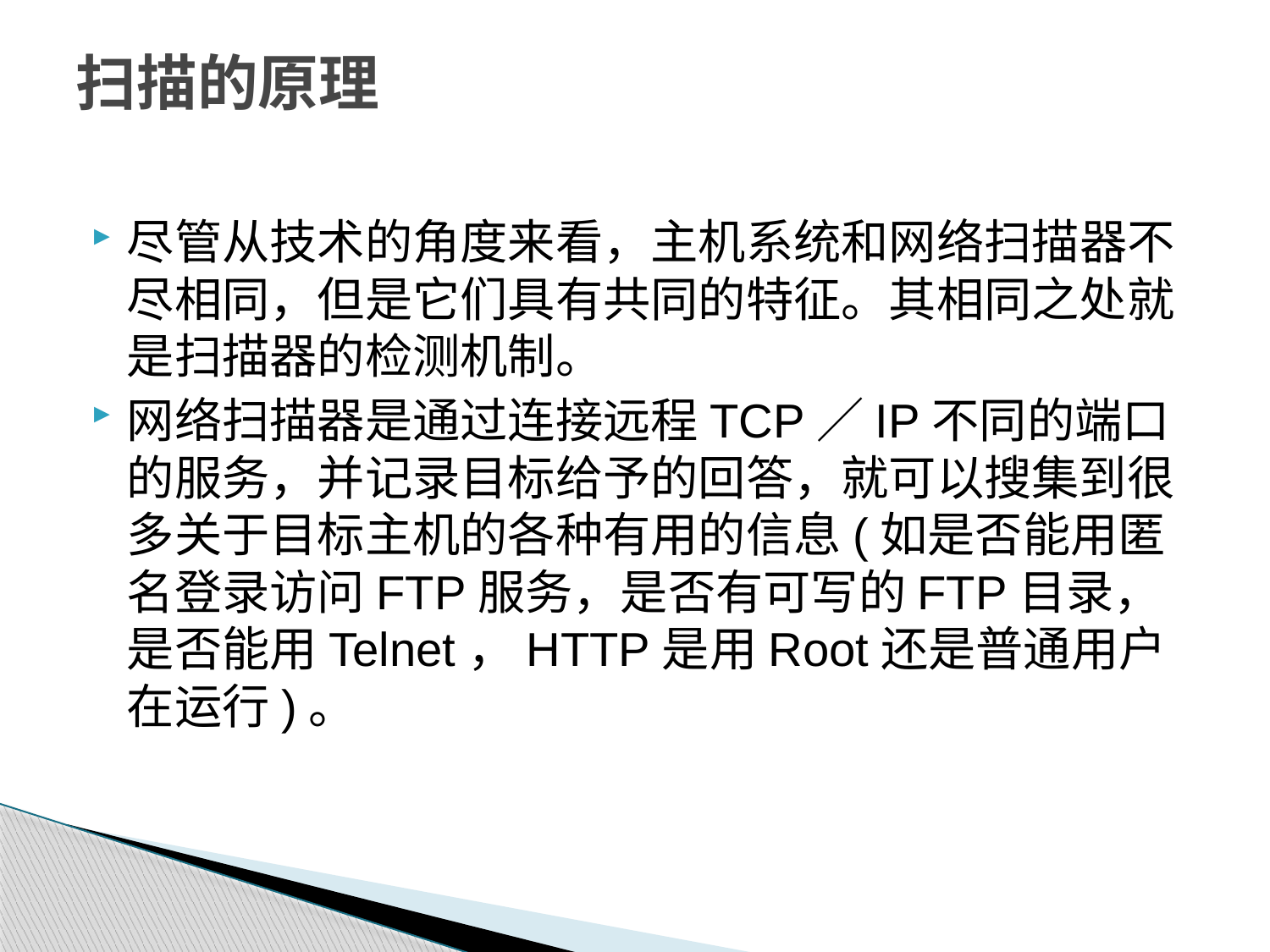

# 扫描的原理
尽管从技术的角度来看，主机系统和网络扫描器不尽相同，但是它们具有共同的特征。其相同之处就是扫描器的检测机制。
网络扫描器是通过连接远程TCP／IP不同的端口的服务，并记录目标给予的回答，就可以搜集到很多关于目标主机的各种有用的信息(如是否能用匿名登录访问FTP服务，是否有可写的FTP目录，是否能用Telnet，HTTP是用Root还是普通用户在运行)。